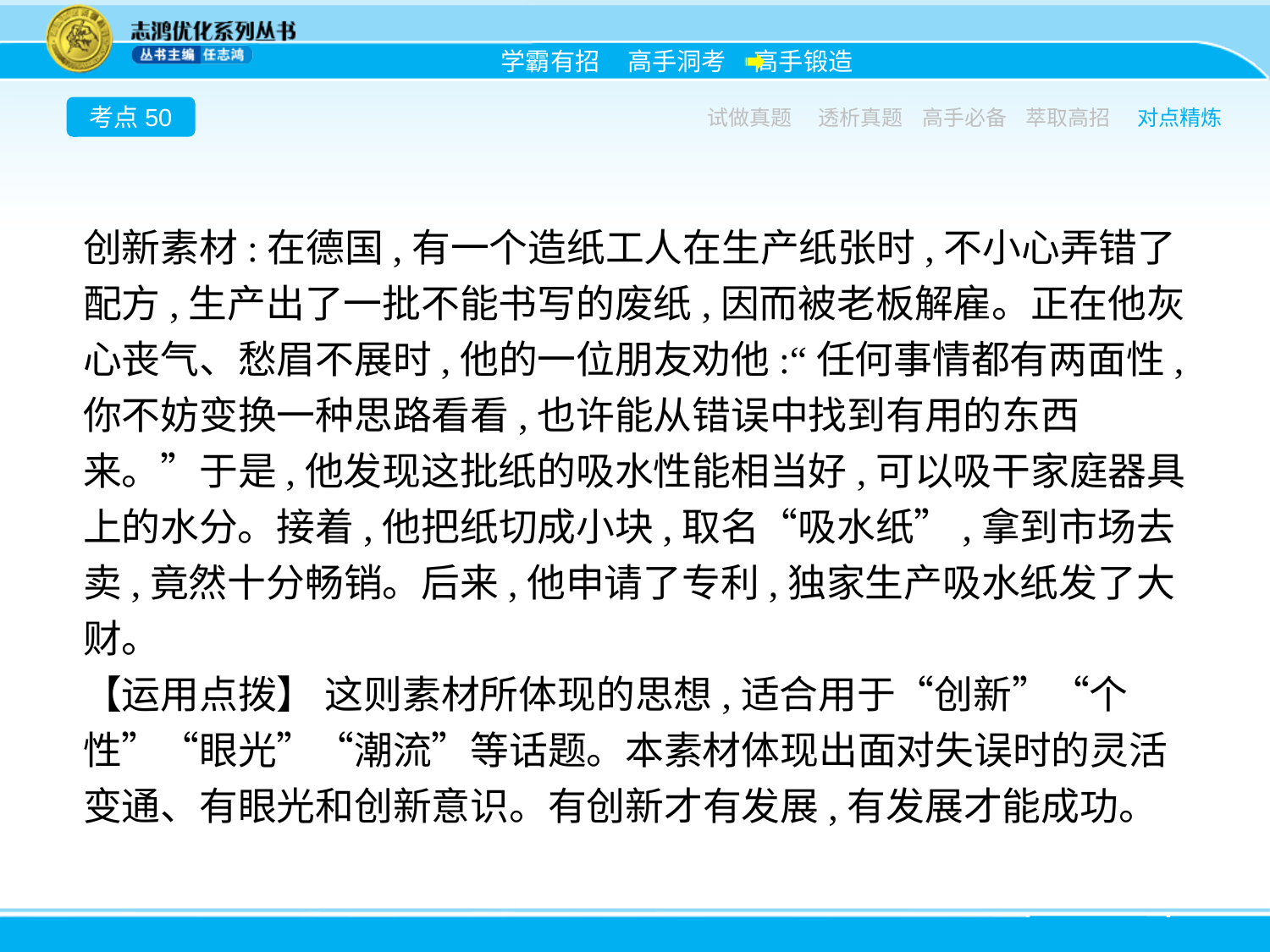

考点50
试做真题
透析真题
高手必备
萃取高招
对点精炼
创新素材:在德国,有一个造纸工人在生产纸张时,不小心弄错了配方,生产出了一批不能书写的废纸,因而被老板解雇。正在他灰心丧气、愁眉不展时,他的一位朋友劝他:“任何事情都有两面性,你不妨变换一种思路看看,也许能从错误中找到有用的东西来。”于是,他发现这批纸的吸水性能相当好,可以吸干家庭器具上的水分。接着,他把纸切成小块,取名“吸水纸”,拿到市场去卖,竟然十分畅销。后来,他申请了专利,独家生产吸水纸发了大财。
【运用点拨】 这则素材所体现的思想,适合用于“创新”“个性”“眼光”“潮流”等话题。本素材体现出面对失误时的灵活变通、有眼光和创新意识。有创新才有发展,有发展才能成功。